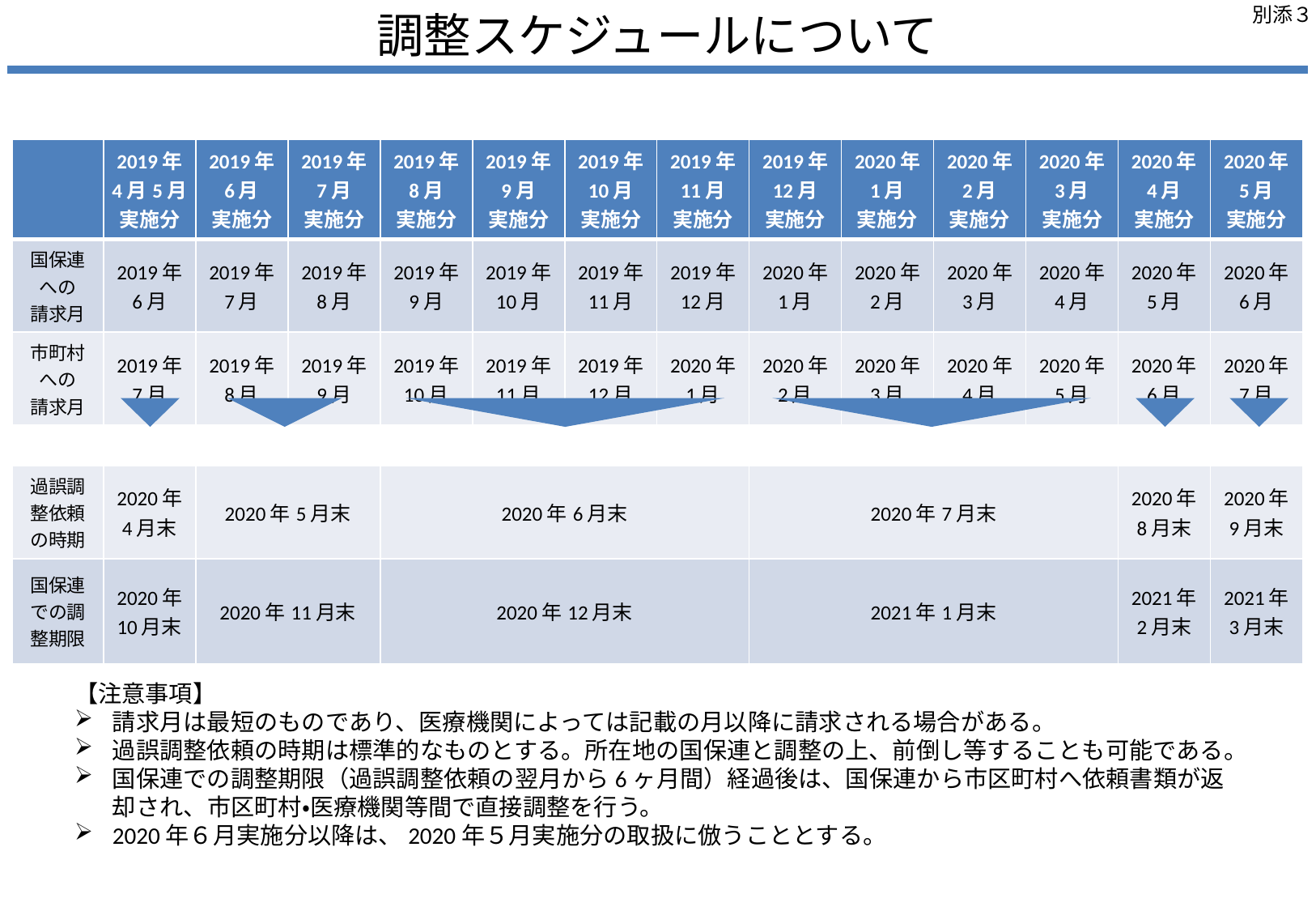

調整スケジュールについて
別添３
|  | 2019年 4月5月 実施分 | 2019年 6月 実施分 | 2019年 7月 実施分 | 2019年 8月 実施分 | 2019年 9月 実施分 | 2019年 10月 実施分 | 2019年 11月 実施分 | 2019年 12月 実施分 | 2020年 1月 実施分 | 2020年 2月 実施分 | 2020年 3月 実施分 | 2020年 4月 実施分 | 2020年 5月 実施分 |
| --- | --- | --- | --- | --- | --- | --- | --- | --- | --- | --- | --- | --- | --- |
| 国保連への 請求月 | 2019年 6月 | 2019年 7月 | 2019年 8月 | 2019年 9月 | 2019年 10月 | 2019年 11月 | 2019年 12月 | 2020年 1月 | 2020年 2月 | 2020年 3月 | 2020年 4月 | 2020年 5月 | 2020年 6月 |
| 市町村 への 請求月 | 2019年 7月 | 2019年 8月 | 2019年 9月 | 2019年 10月 | 2019年 11月 | 2019年 12月 | 2020年 1月 | 2020年 2月 | 2020年 3月 | 2020年 4月 | 2020年 5月 | 2020年 6月 | 2020年 7月 |
|  |  |  |  |  |  |  |  |  |  |  |  |  |  |
| 過誤調整依頼の時期 | 2020年 4月末 | 2020年5月末 |  | 2020年6月末 |  |  |  | 2020年7月末 |  |  |  | 2020年 8月末 | 2020年 9月末 |
| 国保連での調整期限 | 2020年 10月末 | 2020年11月末 |  | 2020年12月末 |  |  |  | 2021年1月末 |  |  |  | 2021年 2月末 | 2021年 3月末 |

【注意事項】
請求月は最短のものであり、医療機関によっては記載の月以降に請求される場合がある。
過誤調整依頼の時期は標準的なものとする。所在地の国保連と調整の上、前倒し等することも可能である。
国保連での調整期限（過誤調整依頼の翌月から6ヶ月間）経過後は、国保連から市区町村へ依頼書類が返却され、市区町村・医療機関等間で直接調整を行う。
2020年６月実施分以降は、2020年５月実施分の取扱に倣うこととする。